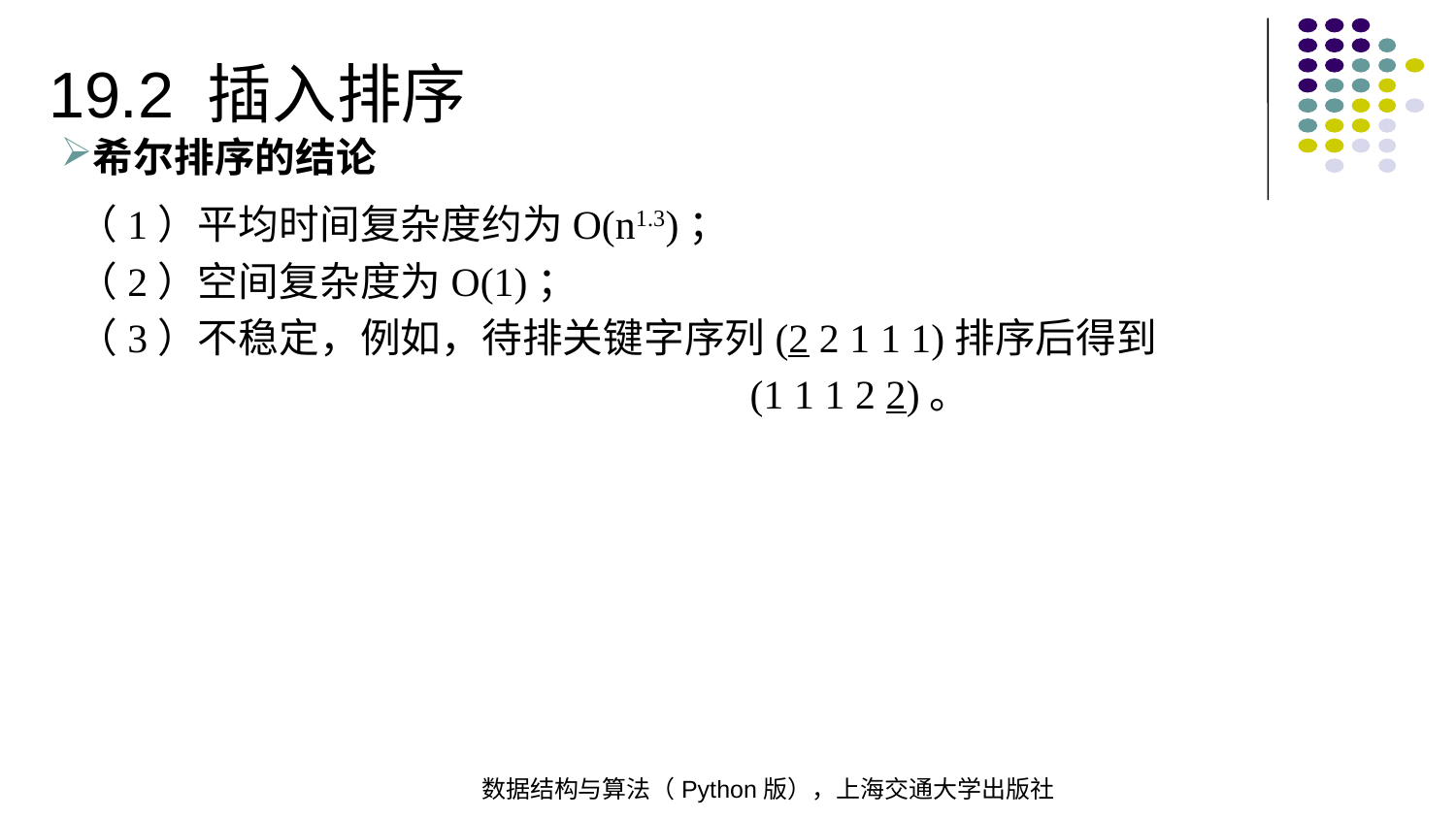

19.2 插入排序
希尔排序的结论
（1）平均时间复杂度约为O(n1.3)；
（2）空间复杂度为O(1)；
（3）不稳定，例如，待排关键字序列(2 2 1 1 1)排序后得到
                                                                  (1 1 1 2 2)。